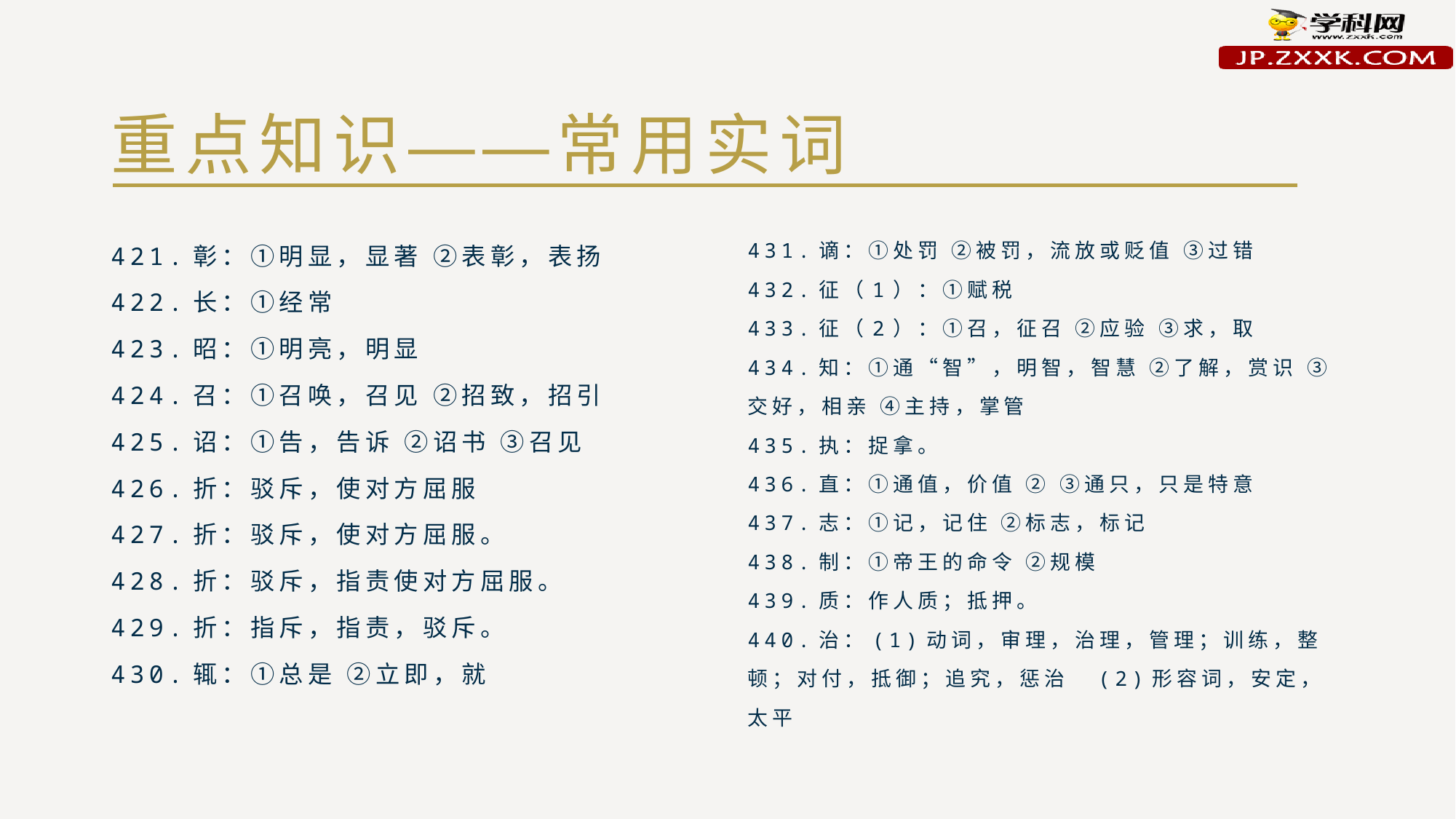

# 重点知识——常用实词
421.彰：①明显，显著 ②表彰，表扬
422.长：①经常
423.昭：①明亮，明显
424.召：①召唤，召见 ②招致，招引
425.诏：①告，告诉 ②诏书 ③召见
426.折：驳斥，使对方屈服
427.折：驳斥，使对方屈服。
428.折：驳斥，指责使对方屈服。
429.折：指斥，指责，驳斥。
430.辄：①总是 ②立即，就
431.谪：①处罚 ②被罚，流放或贬值 ③过错
432.征（1）：①赋税
433.征（2）：①召，征召 ②应验 ③求，取
434.知：①通“智”，明智，智慧 ②了解，赏识 ③交好，相亲 ④主持，掌管
435.执：捉拿。
436.直：①通值，价值 ② ③通只，只是特意
437.志：①记，记住 ②标志，标记
438.制：①帝王的命令 ②规模
439.质：作人质；抵押。
440.治：(1)动词，审理，治理，管理；训练，整顿；对付，抵御；追究，惩治　(2)形容词，安定，太平